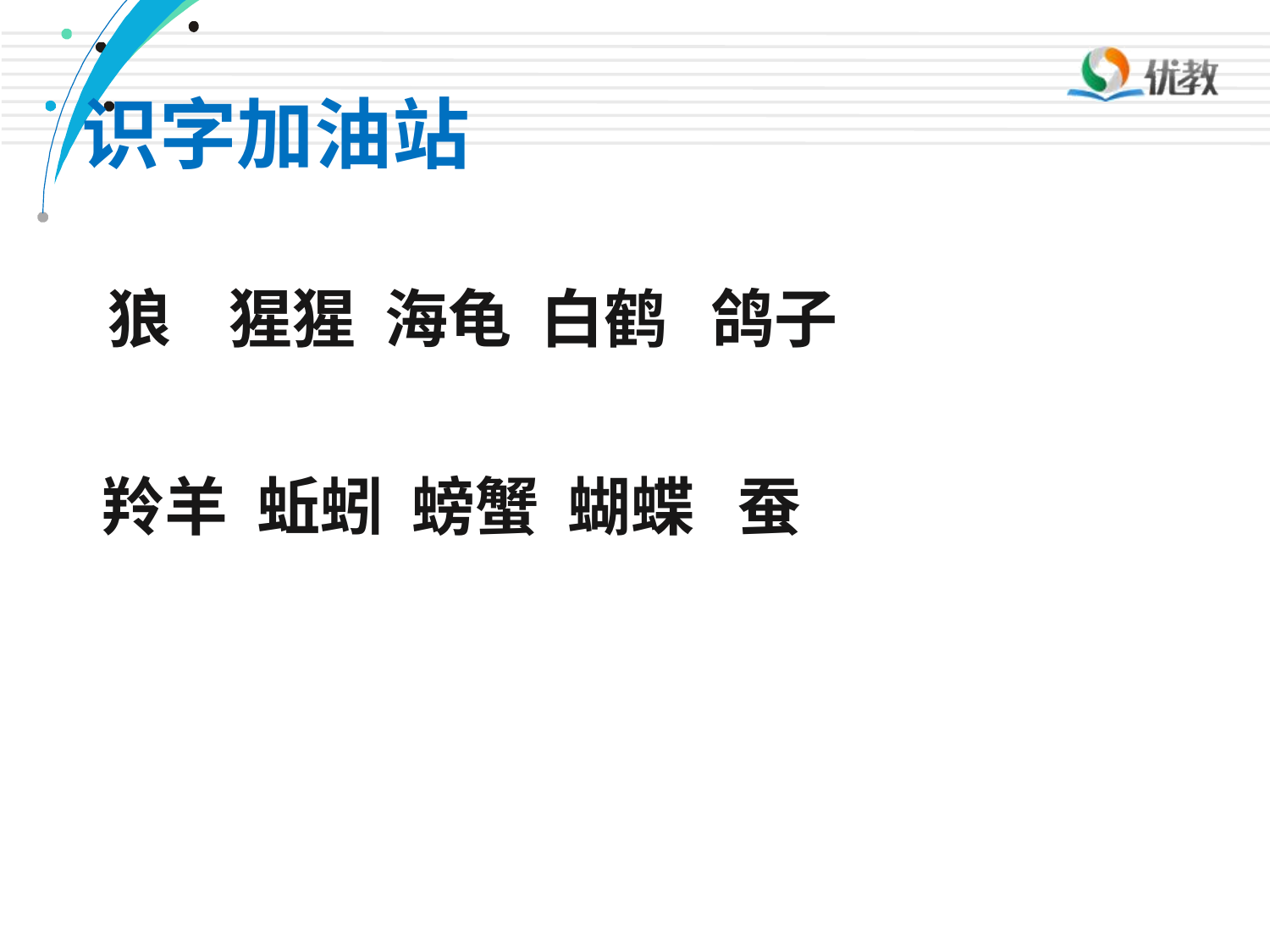

识字加油站
狼    猩猩  海龟  白鹤   鸽子
羚羊  蚯蚓  螃蟹  蝴蝶   蚕